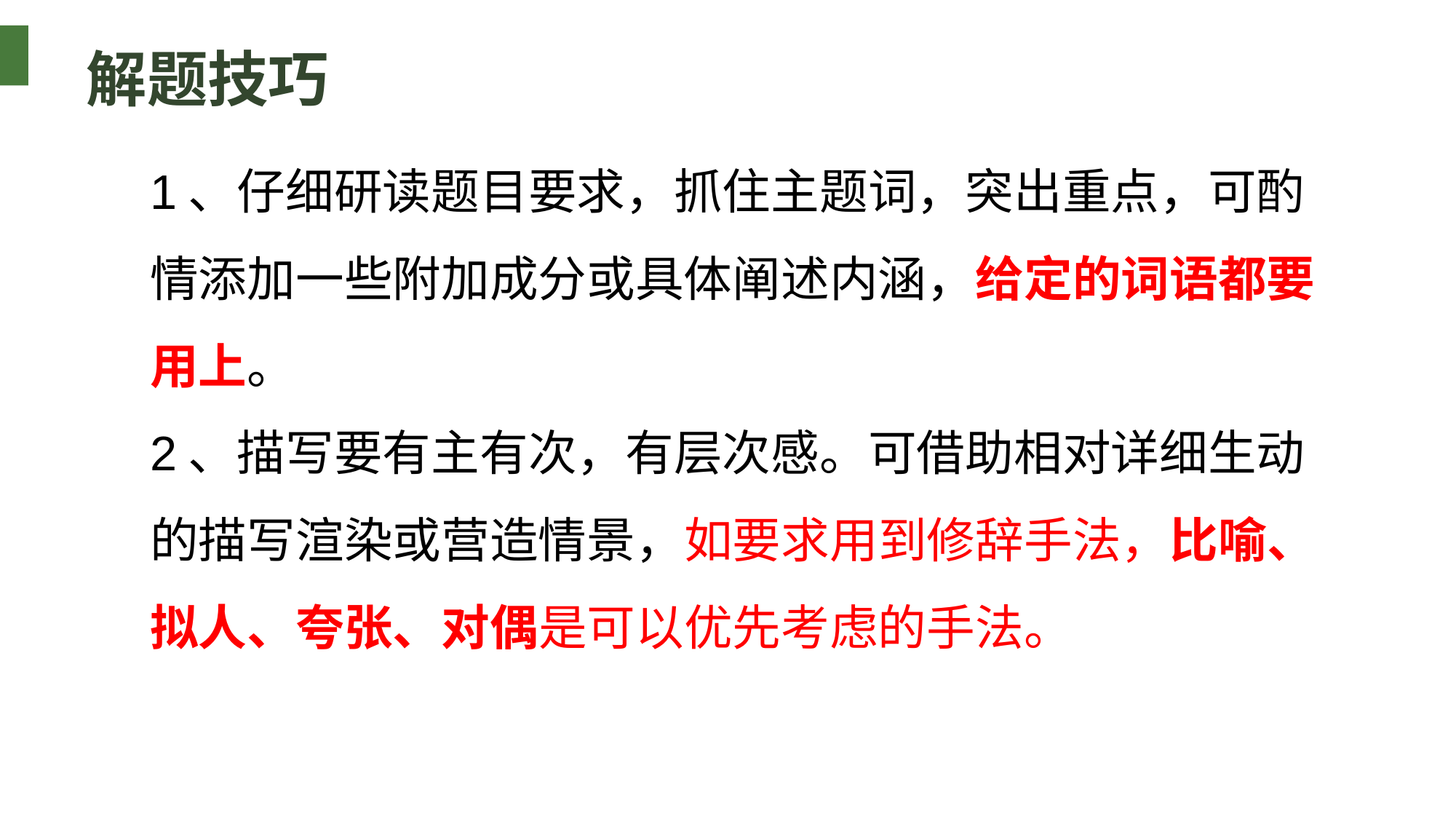

解题技巧
1、仔细研读题目要求，抓住主题词，突出重点，可酌情添加一些附加成分或具体阐述内涵，给定的词语都要用上。
2、描写要有主有次，有层次感。可借助相对详细生动的描写渲染或营造情景，如要求用到修辞手法，比喻、拟人、夸张、对偶是可以优先考虑的手法。